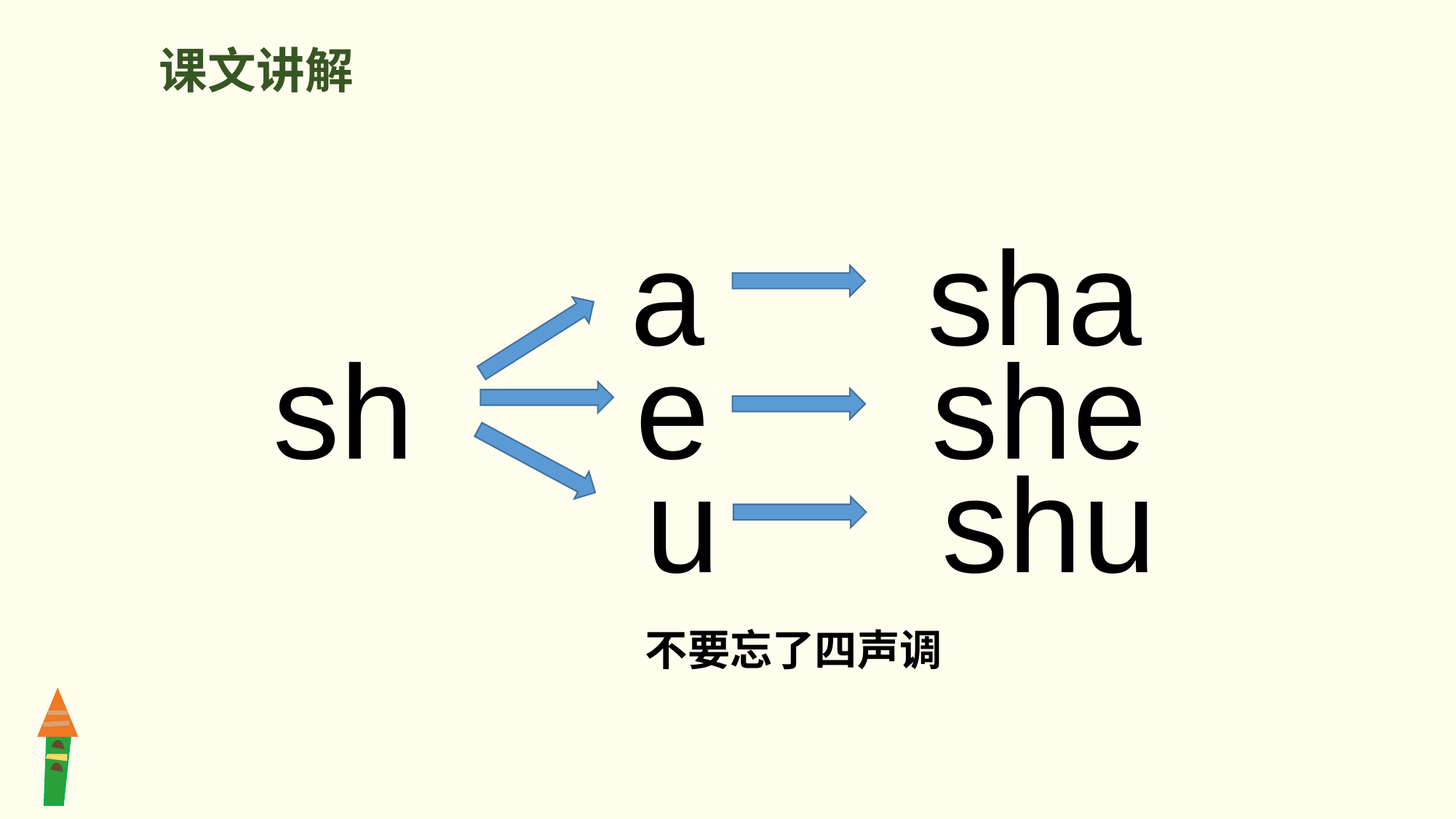

课文讲解
           a           sha

sh      e      she
           u      shu

不要忘了四声调